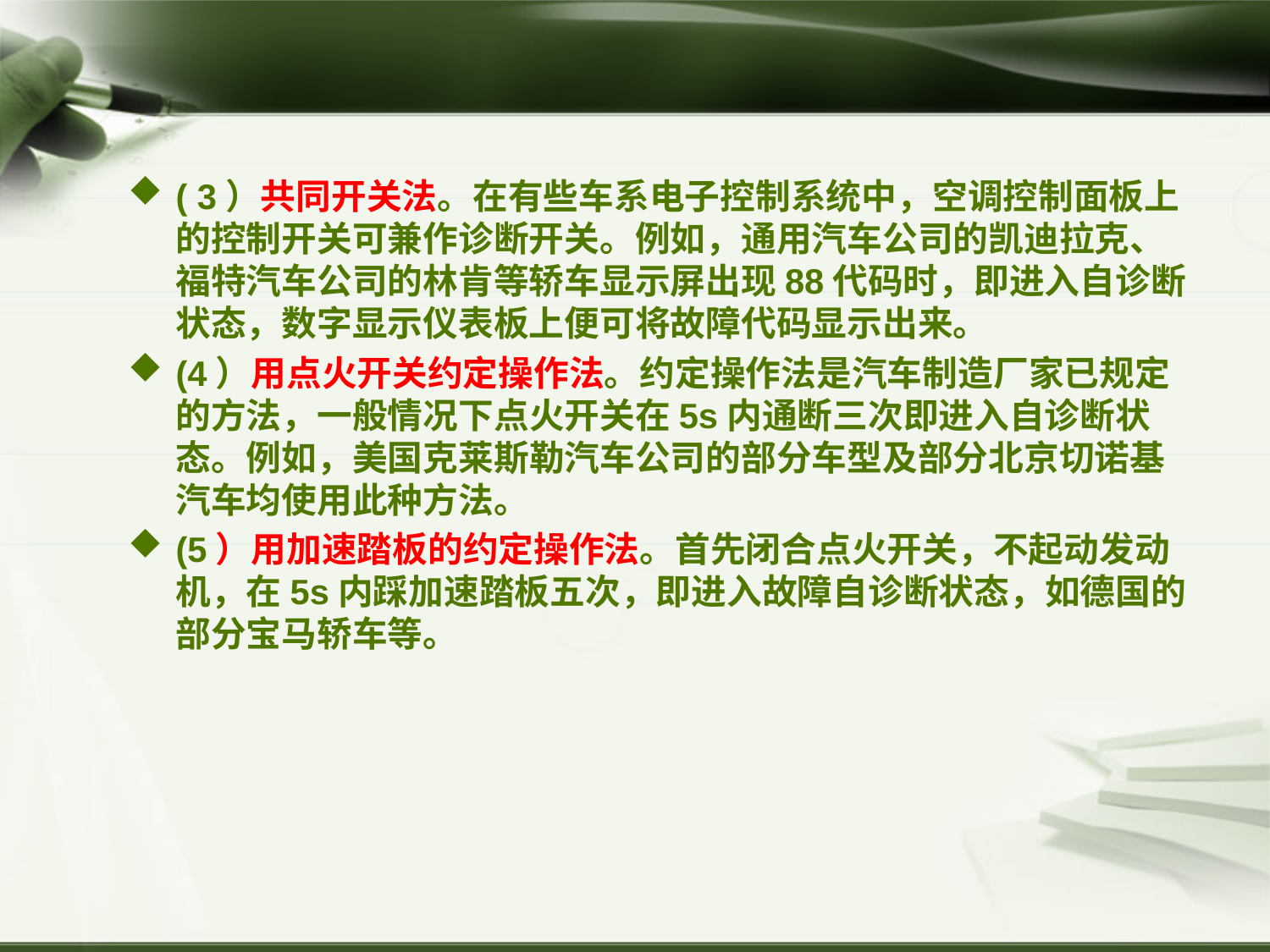

#
( 3）共同开关法。在有些车系电子控制系统中，空调控制面板上的控制开关可兼作诊断开关。例如，通用汽车公司的凯迪拉克、福特汽车公司的林肯等轿车显示屏出现88代码时，即进入自诊断状态，数字显示仪表板上便可将故障代码显示出来。
(4）用点火开关约定操作法。约定操作法是汽车制造厂家已规定的方法，一般情况下点火开关在5s内通断三次即进入自诊断状态。例如，美国克莱斯勒汽车公司的部分车型及部分北京切诺基汽车均使用此种方法。
(5）用加速踏板的约定操作法。首先闭合点火开关，不起动发动机，在5s内踩加速踏板五次，即进入故障自诊断状态，如德国的部分宝马轿车等。